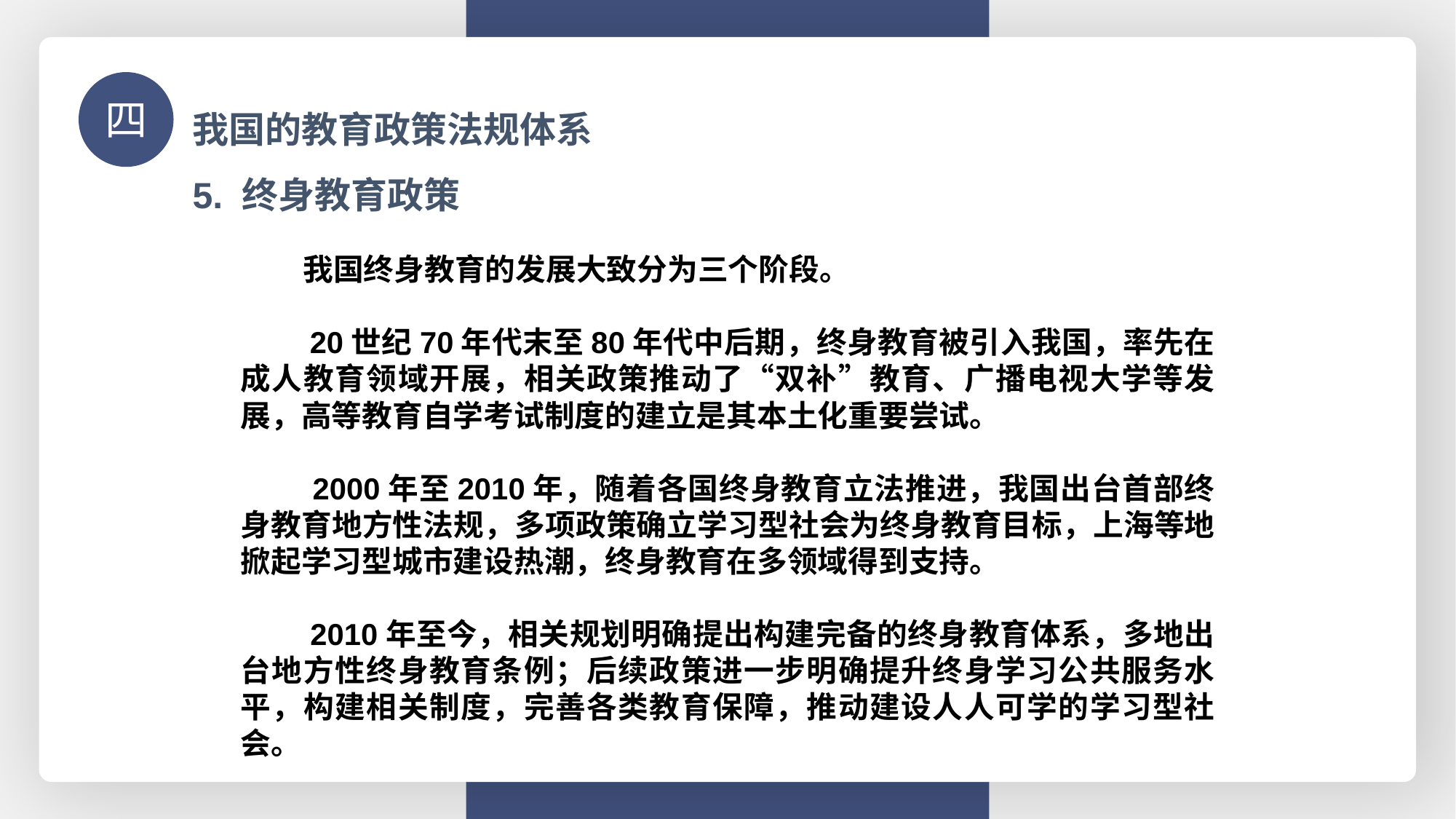

我国的教育政策法规体系
四
5. 终身教育政策
        我国终身教育的发展大致分为三个阶段。

        20世纪70年代末至80年代中后期，终身教育被引入我国，率先在成人教育领域开展，相关政策推动了“双补”教育、广播电视大学等发展，高等教育自学考试制度的建立是其本土化重要尝试。

        2000年至2010年，随着各国终身教育立法推进，我国出台首部终身教育地方性法规，多项政策确立学习型社会为终身教育目标，上海等地掀起学习型城市建设热潮，终身教育在多领域得到支持。

        2010年至今，相关规划明确提出构建完备的终身教育体系，多地出台地方性终身教育条例；后续政策进一步明确提升终身学习公共服务水平，构建相关制度，完善各类教育保障，推动建设人人可学的学习型社会。